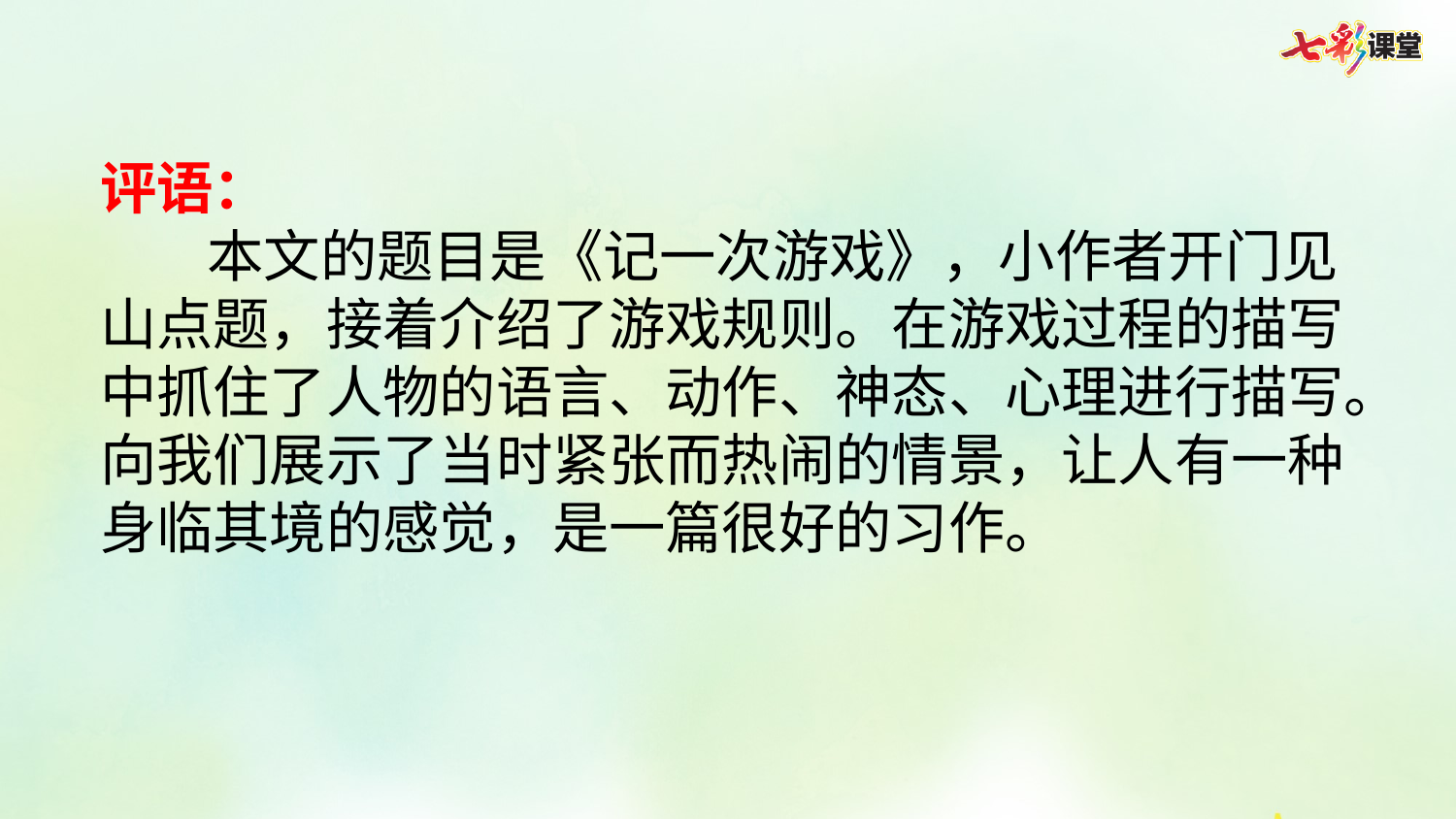

评语：
    本文的题目是《记一次游戏》，小作者开门见山点题，接着介绍了游戏规则。在游戏过程的描写中抓住了人物的语言、动作、神态、心理进行描写。向我们展示了当时紧张而热闹的情景，让人有一种身临其境的感觉，是一篇很好的习作。